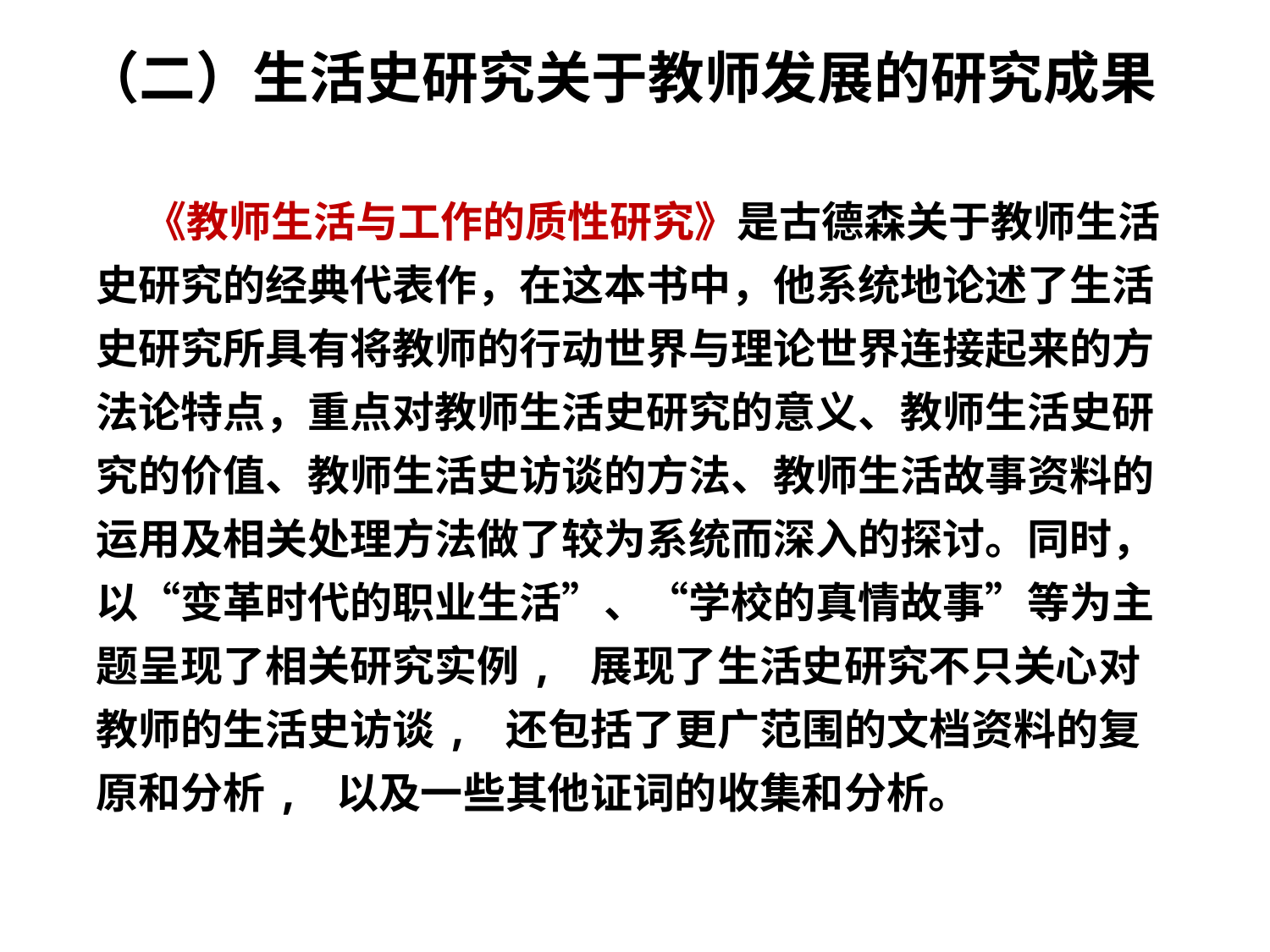

（二）生活史研究关于教师发展的研究成果
    《教师生活与工作的质性研究》是古德森关于教师生活史研究的经典代表作，在这本书中，他系统地论述了生活史研究所具有将教师的行动世界与理论世界连接起来的方法论特点，重点对教师生活史研究的意义、教师生活史研究的价值、教师生活史访谈的方法、教师生活故事资料的运用及相关处理方法做了较为系统而深入的探讨。同时，以“变革时代的职业生活”、“学校的真情故事”等为主题呈现了相关研究实例, 展现了生活史研究不只关心对教师的生活史访谈, 还包括了更广范围的文档资料的复原和分析, 以及一些其他证词的收集和分析。